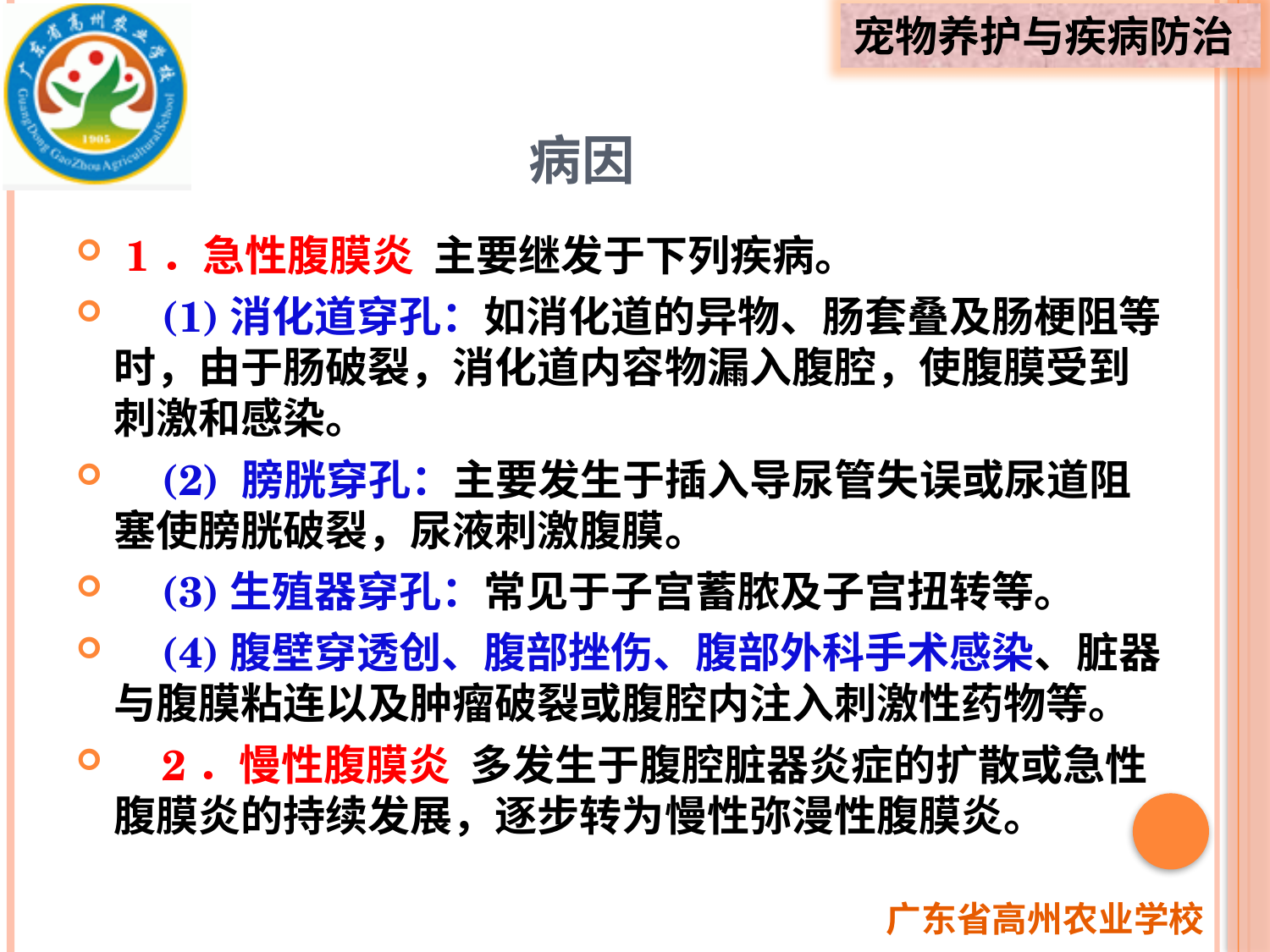

# 病因
 1．急性腹膜炎  主要继发于下列疾病。
    (1)消化道穿孔：如消化道的异物、肠套叠及肠梗阻等时，由于肠破裂，消化道内容物漏入腹腔，使腹膜受到刺激和感染。
    (2) 膀胱穿孔：主要发生于插入导尿管失误或尿道阻塞使膀胱破裂，尿液刺激腹膜。
    (3)生殖器穿孔：常见于子宫蓄脓及子宫扭转等。
    (4)腹壁穿透创、腹部挫伤、腹部外科手术感染、脏器与腹膜粘连以及肿瘤破裂或腹腔内注入刺激性药物等。
    2．慢性腹膜炎  多发生于腹腔脏器炎症的扩散或急性腹膜炎的持续发展，逐步转为慢性弥漫性腹膜炎。